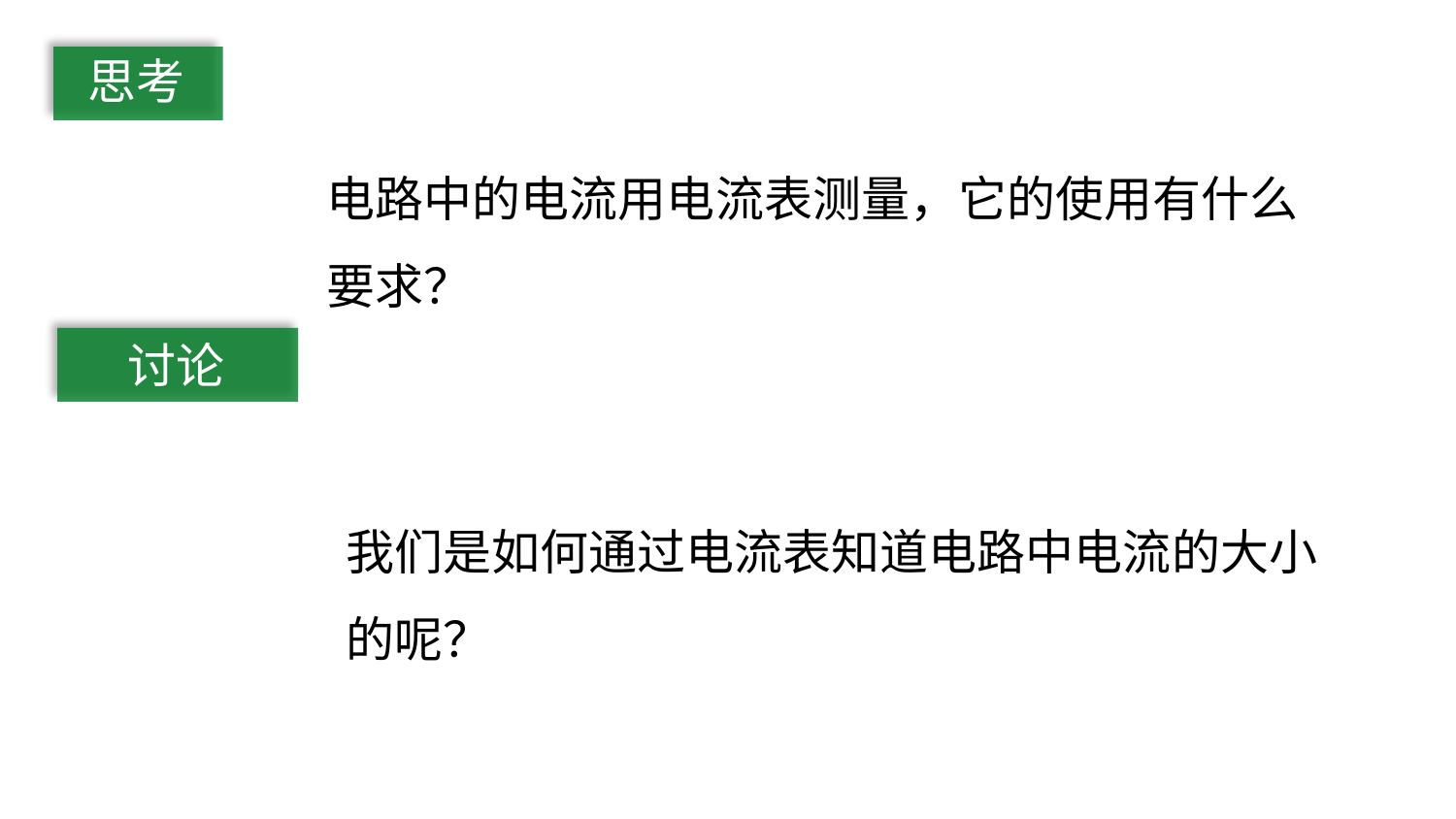

思考

电路中的电流用电流表测量，它的使用有什么要求？
讨论

我们是如何通过电流表知道电路中电流的大小的呢？